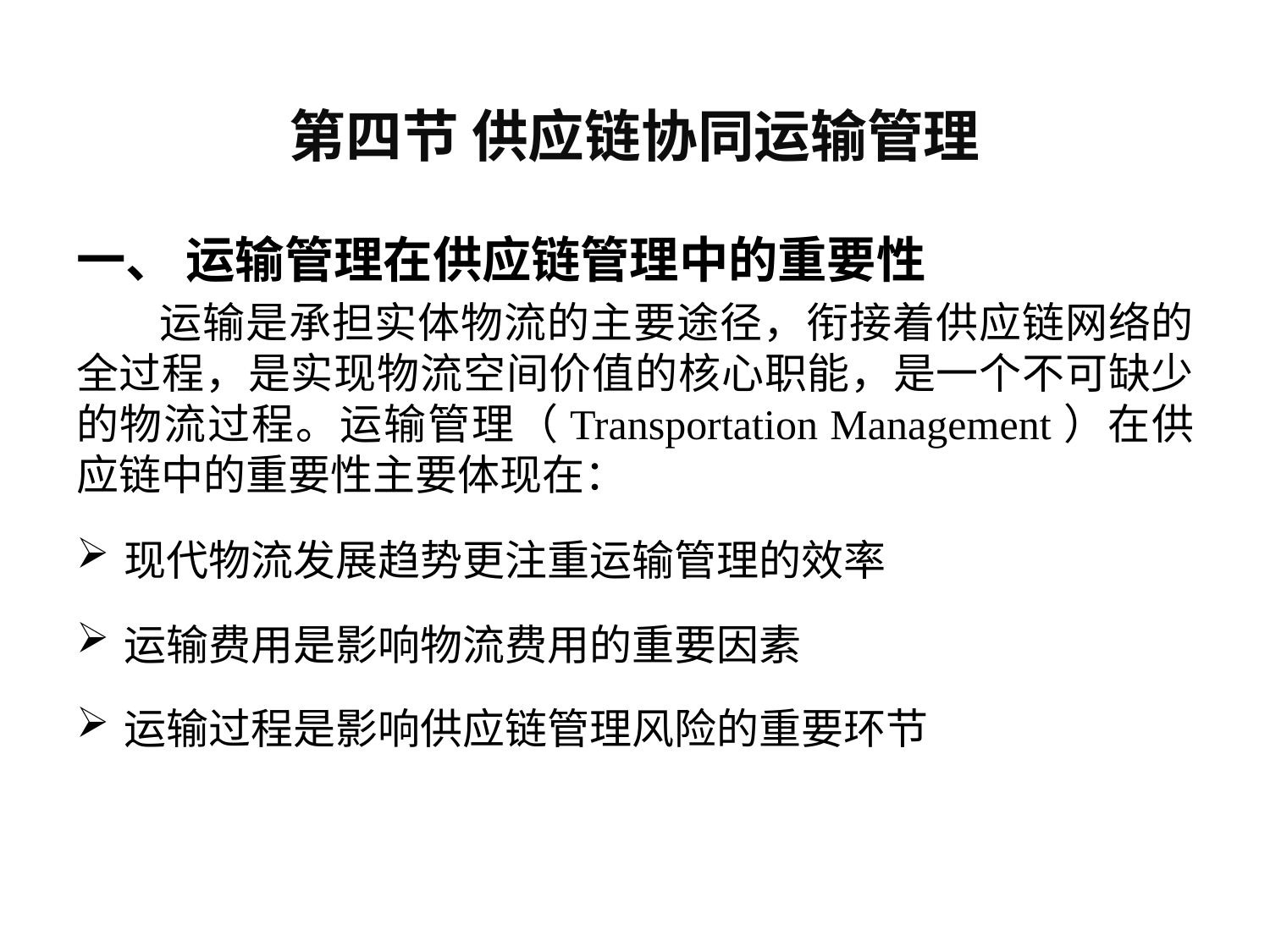

# 第四节 供应链协同运输管理
一、 运输管理在供应链管理中的重要性
       运输是承担实体物流的主要途径，衔接着供应链网络的全过程，是实现物流空间价值的核心职能，是一个不可缺少的物流过程。运输管理（Transportation Management）在供应链中的重要性主要体现在：
现代物流发展趋势更注重运输管理的效率
运输费用是影响物流费用的重要因素
运输过程是影响供应链管理风险的重要环节